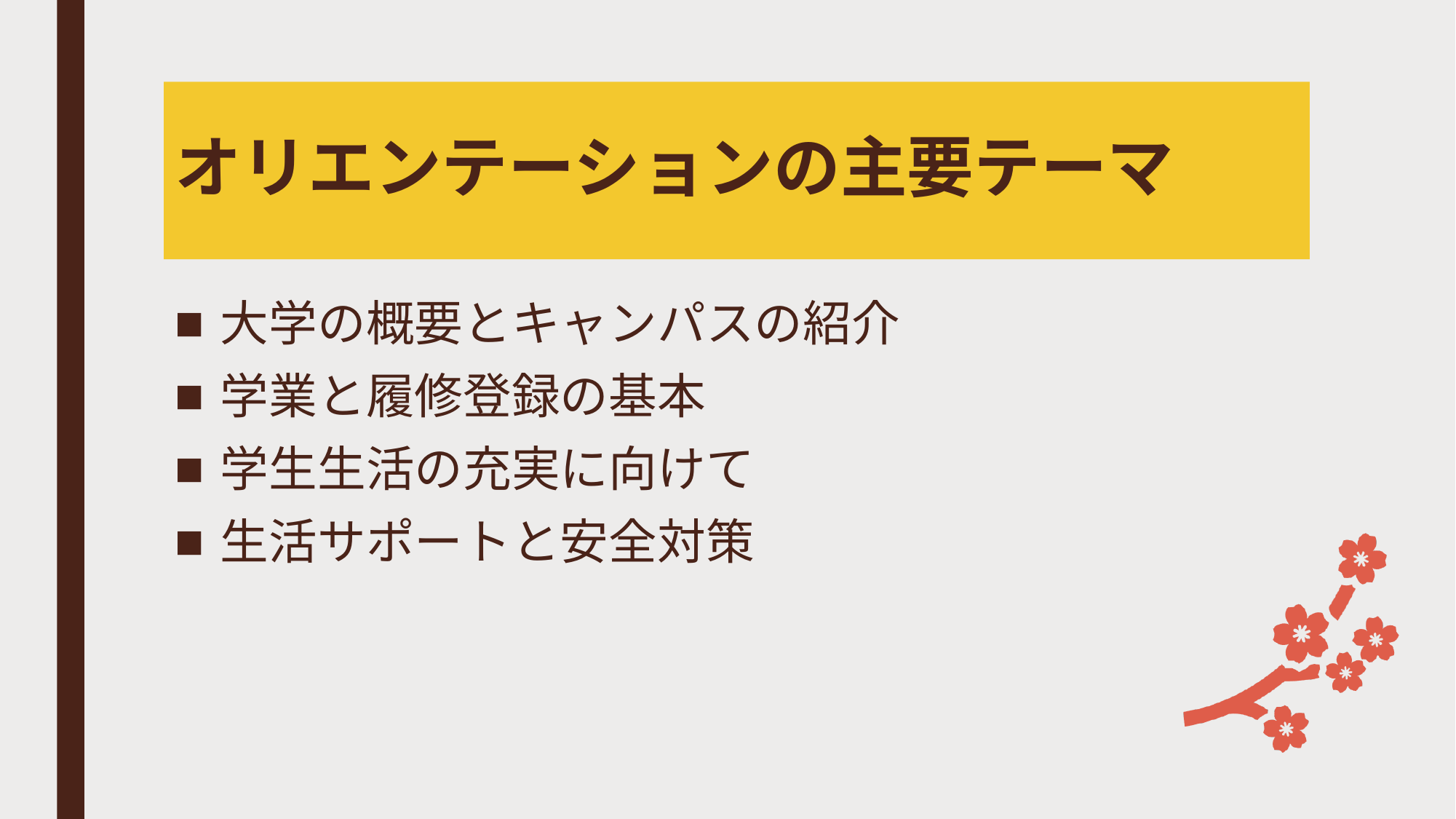

# オリエンテーションの主要テーマ
大学の概要とキャンパスの紹介
学業と履修登録の基本
学生生活の充実に向けて
生活サポートと安全対策